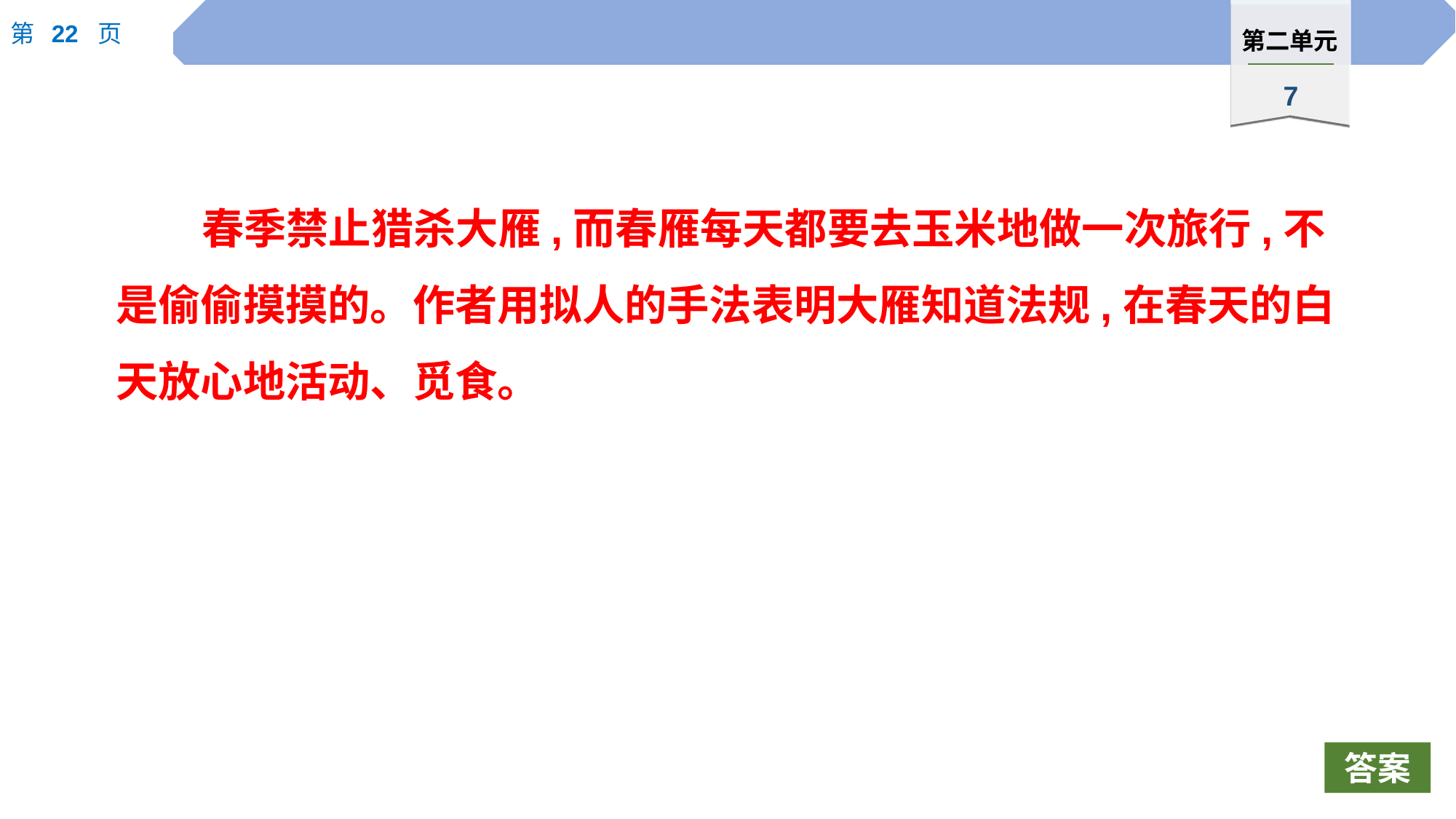

春季禁止猎杀大雁,而春雁每天都要去玉米地做一次旅行,不是偷偷摸摸的。作者用拟人的手法表明大雁知道法规,在春天的白天放心地活动、觅食。
答案